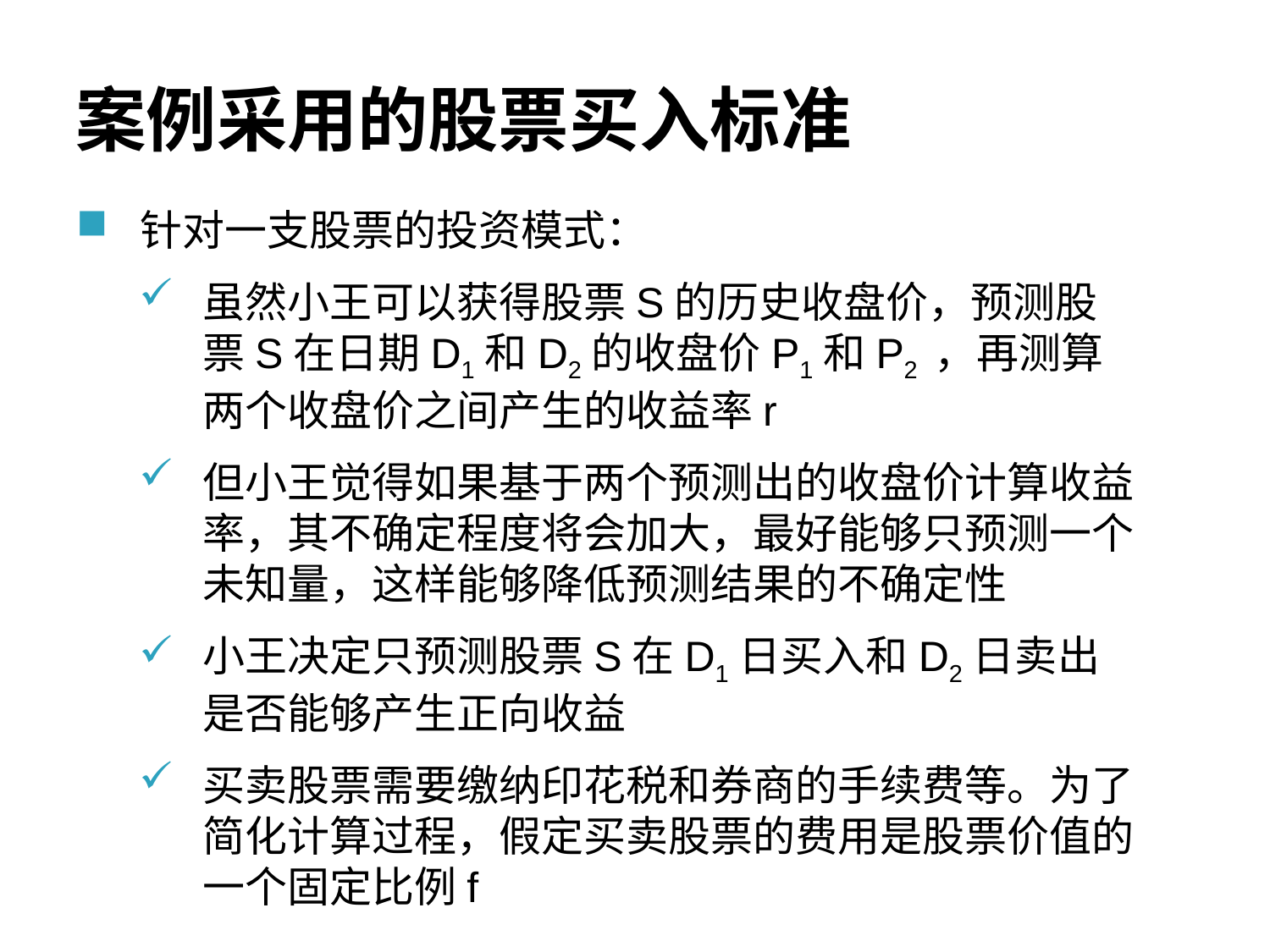

# 案例采用的股票买入标准
针对一支股票的投资模式：
虽然小王可以获得股票S的历史收盘价，预测股票S在日期D1和D2的收盘价P1和P2 ，再测算两个收盘价之间产生的收益率r
但小王觉得如果基于两个预测出的收盘价计算收益率，其不确定程度将会加大，最好能够只预测一个未知量，这样能够降低预测结果的不确定性
小王决定只预测股票S在D1日买入和D2日卖出是否能够产生正向收益
买卖股票需要缴纳印花税和券商的手续费等。为了简化计算过程，假定买卖股票的费用是股票价值的一个固定比例f